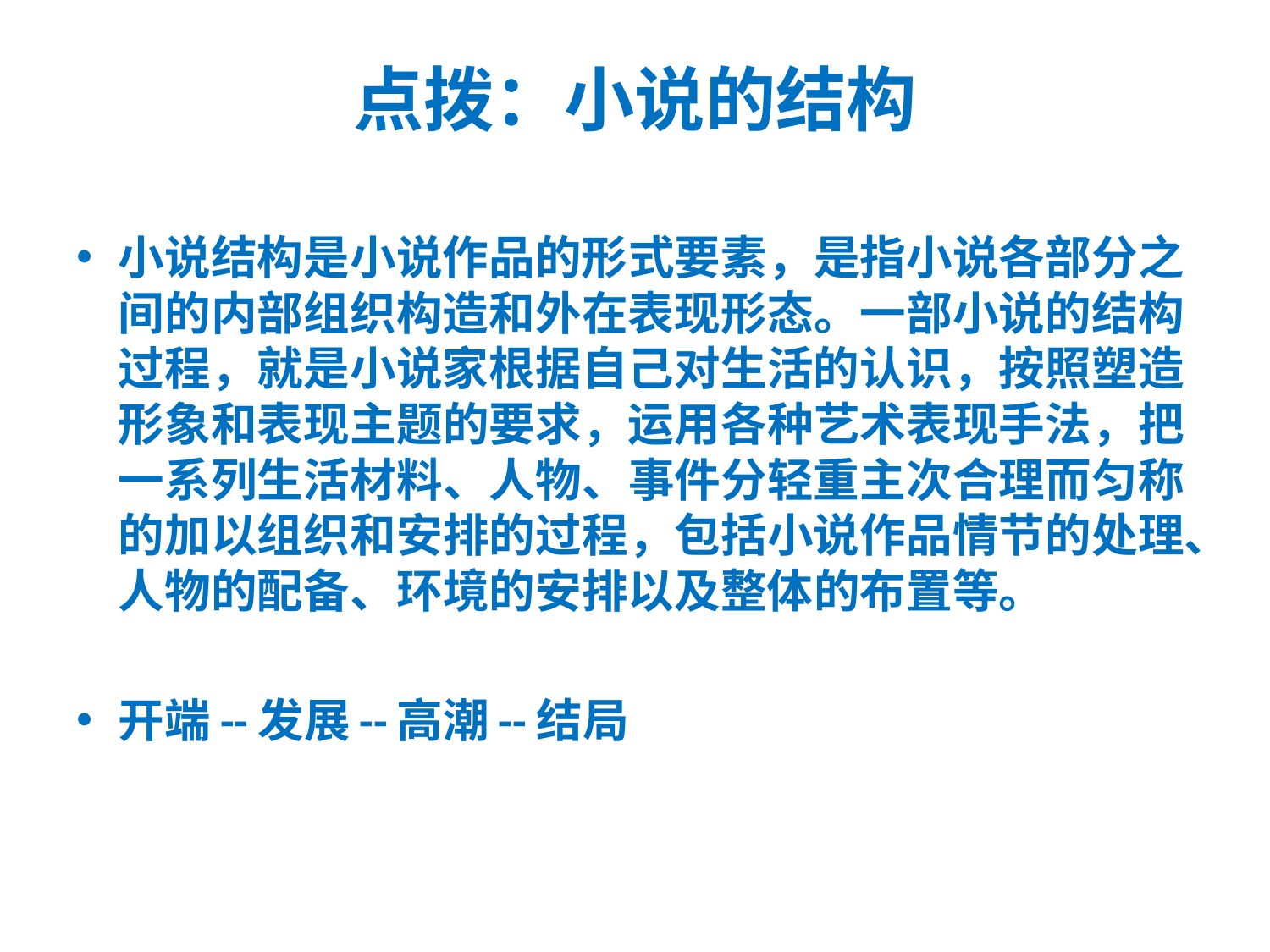

# 点拨：小说的结构
小说结构是小说作品的形式要素，是指小说各部分之间的内部组织构造和外在表现形态。一部小说的结构过程，就是小说家根据自己对生活的认识，按照塑造形象和表现主题的要求，运用各种艺术表现手法，把一系列生活材料、人物、事件分轻重主次合理而匀称的加以组织和安排的过程，包括小说作品情节的处理、人物的配备、环境的安排以及整体的布置等。

开端--发展--高潮--结局